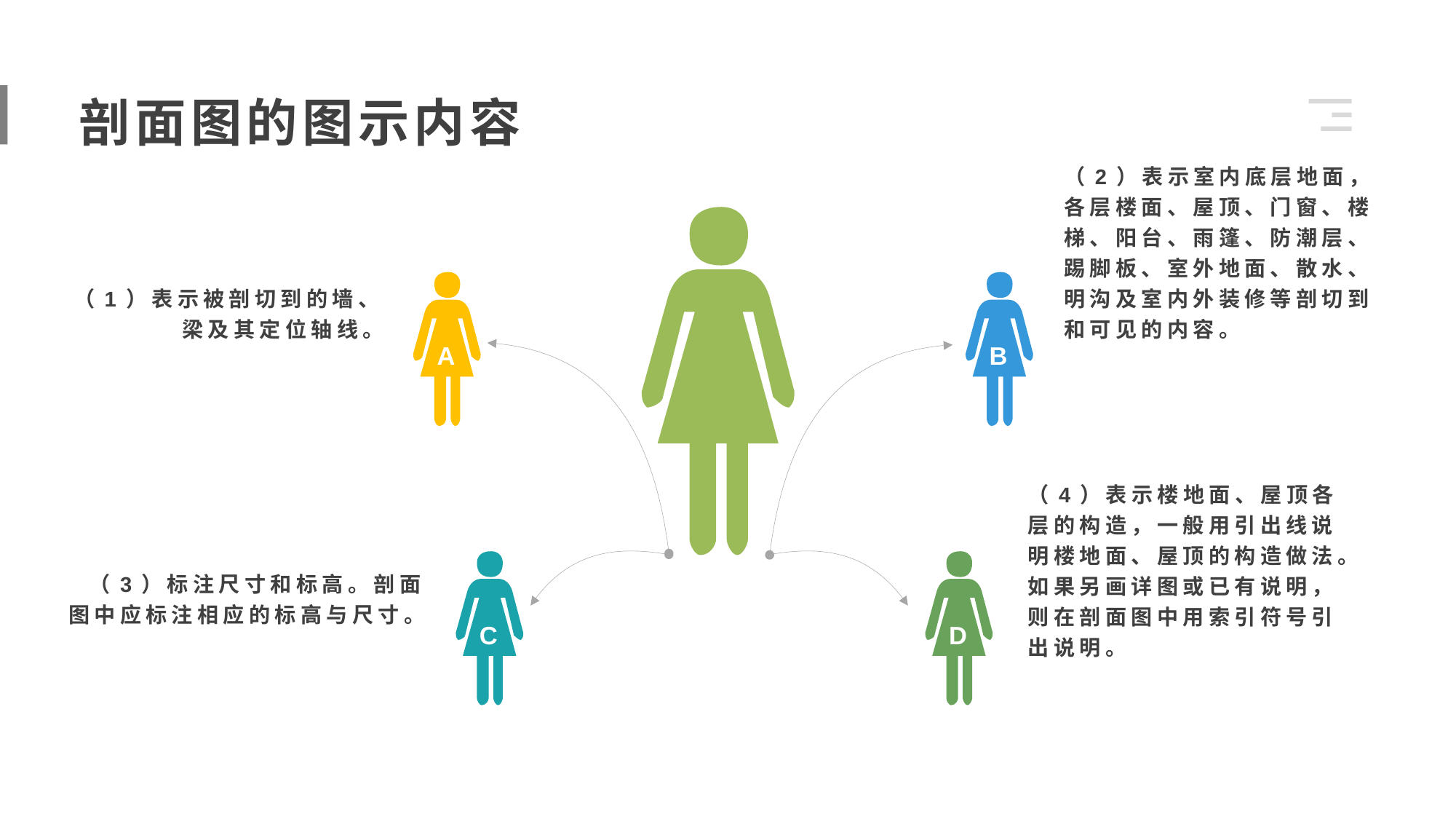

剖面图的图示内容

（2）表示室内底层地面，各层楼面、屋顶、门窗、楼梯、阳台、雨篷、防潮层、踢脚板、室外地面、散水、明沟及室内外装修等剖切到和可见的内容。

（1）表示被剖切到的墙、梁及其定位轴线。

A
B

（4）表示楼地面、屋顶各层的构造，一般用引出线说明楼地面、屋顶的构造做法。
如果另画详图或已有说明，则在剖面图中用索引符号引出说明。

（3）标注尺寸和标高。剖面图中应标注相应的标高与尺寸。

C
D